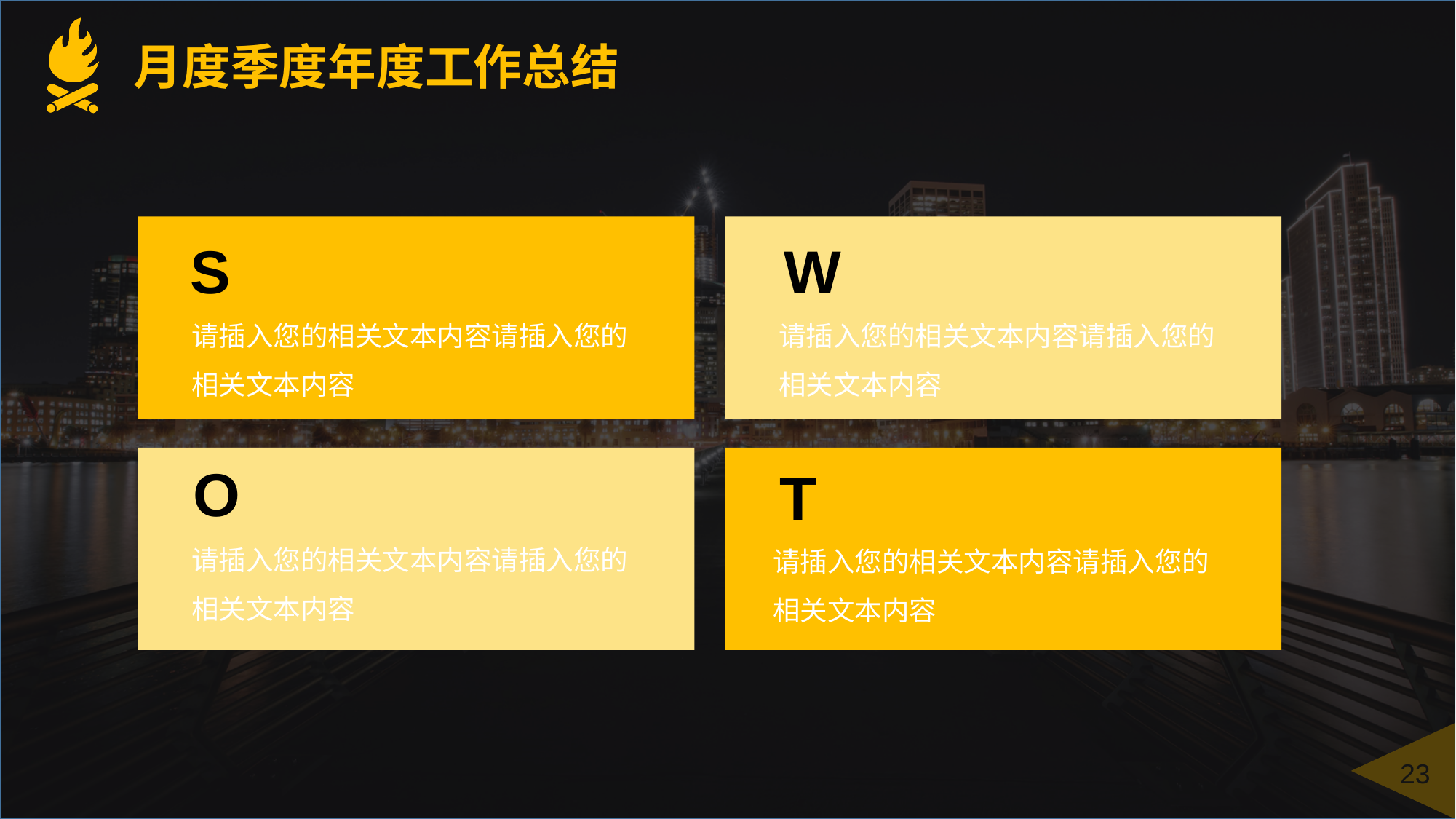

月度季度年度工作总结

S
请插入您的相关文本内容请插入您的相关文本内容

W
请插入您的相关文本内容请插入您的相关文本内容

O
请插入您的相关文本内容请插入您的相关文本内容

T
请插入您的相关文本内容请插入您的相关文本内容